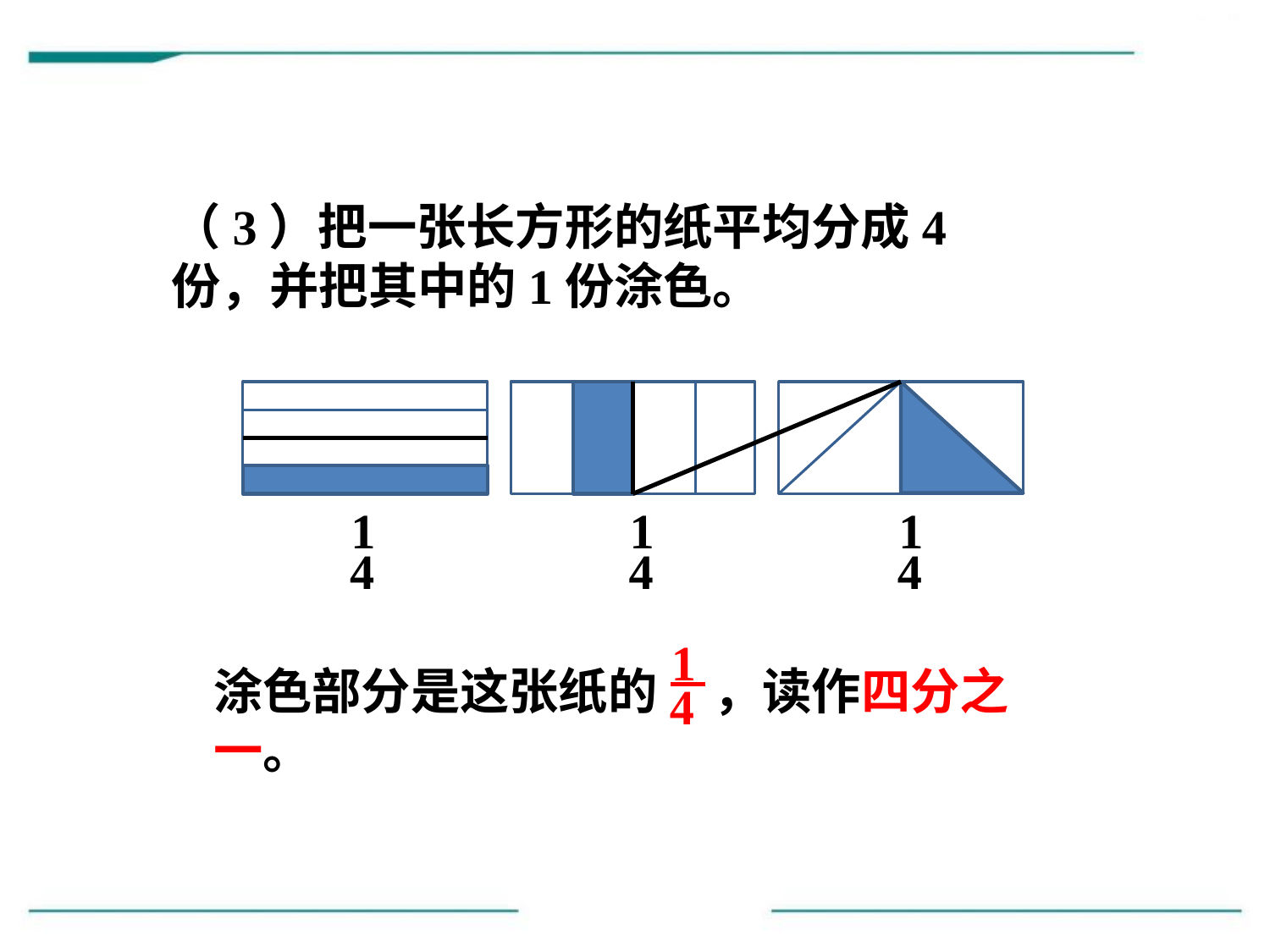

（3）把一张长方形的纸平均分成4份，并把其中的1份涂色。

1
4

1
4

1
4
1
4
涂色部分是这张纸的     ，读作四分之一。